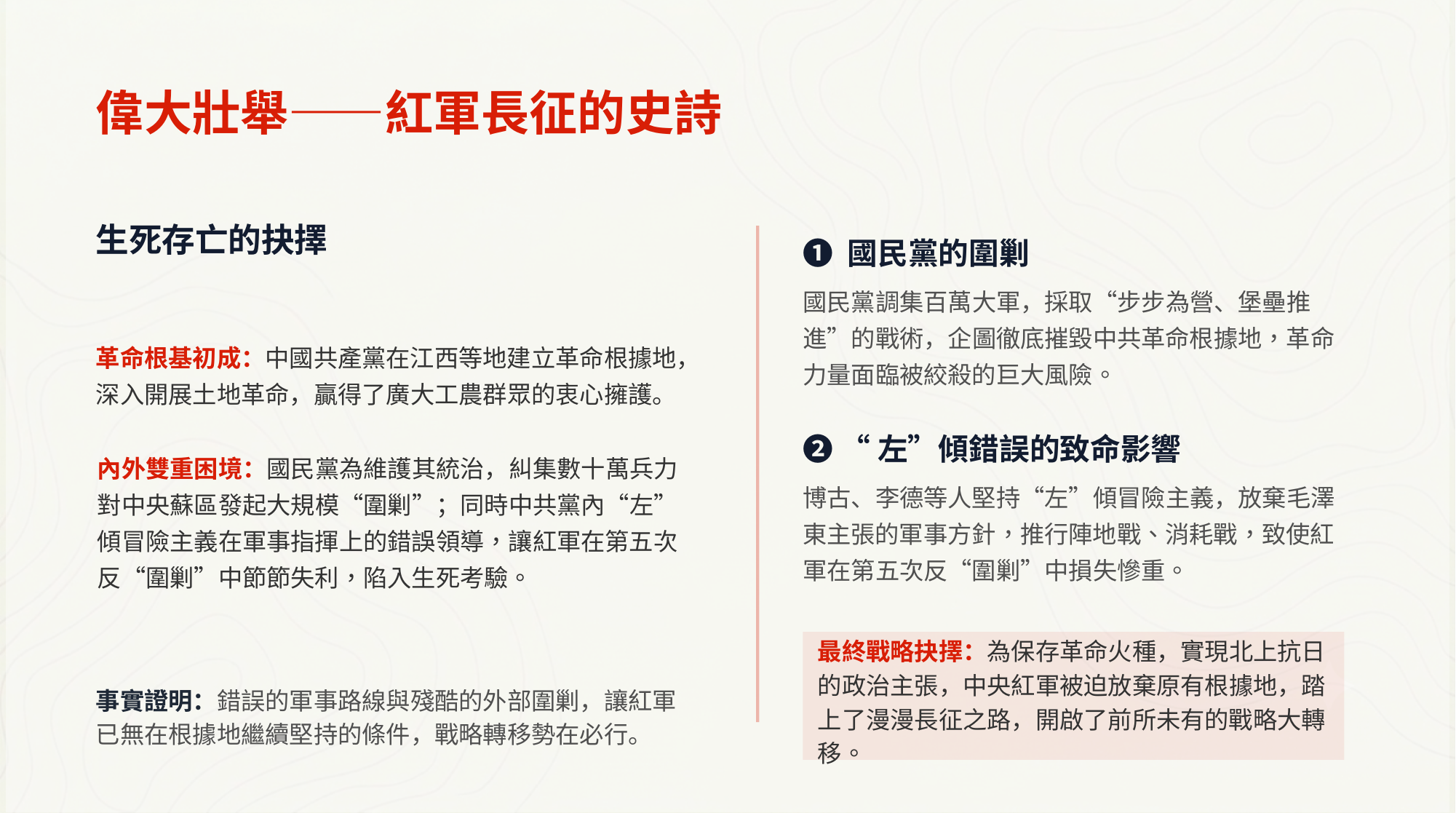

偉大壯舉——紅軍長征的史詩
生死存亡的抉擇
❶ 國民黨的圍剿
國民黨調集百萬大軍，採取“步步為營、堡壘推進”的戰術，企圖徹底摧毀中共革命根據地，革命力量面臨被絞殺的巨大風險。
革命根基初成：中國共產黨在江西等地建立革命根據地，深入開展土地革命，贏得了廣大工農群眾的衷心擁護。
內外雙重困境：國民黨為維護其統治，糾集數十萬兵力對中央蘇區發起大規模“圍剿”；同時中共黨內“左”傾冒險主義在軍事指揮上的錯誤領導，讓紅軍在第五次反“圍剿”中節節失利，陷入生死考驗。
❷ “左”傾錯誤的致命影響
博古、李德等人堅持“左”傾冒險主義，放棄毛澤東主張的軍事方針，推行陣地戰、消耗戰，致使紅軍在第五次反“圍剿”中損失慘重。

最終戰略抉擇：為保存革命火種，實現北上抗日的政治主張，中央紅軍被迫放棄原有根據地，踏上了漫漫長征之路，開啟了前所未有的戰略大轉移。
事實證明：錯誤的軍事路線與殘酷的外部圍剿，讓紅軍已無在根據地繼續堅持的條件，戰略轉移勢在必行。